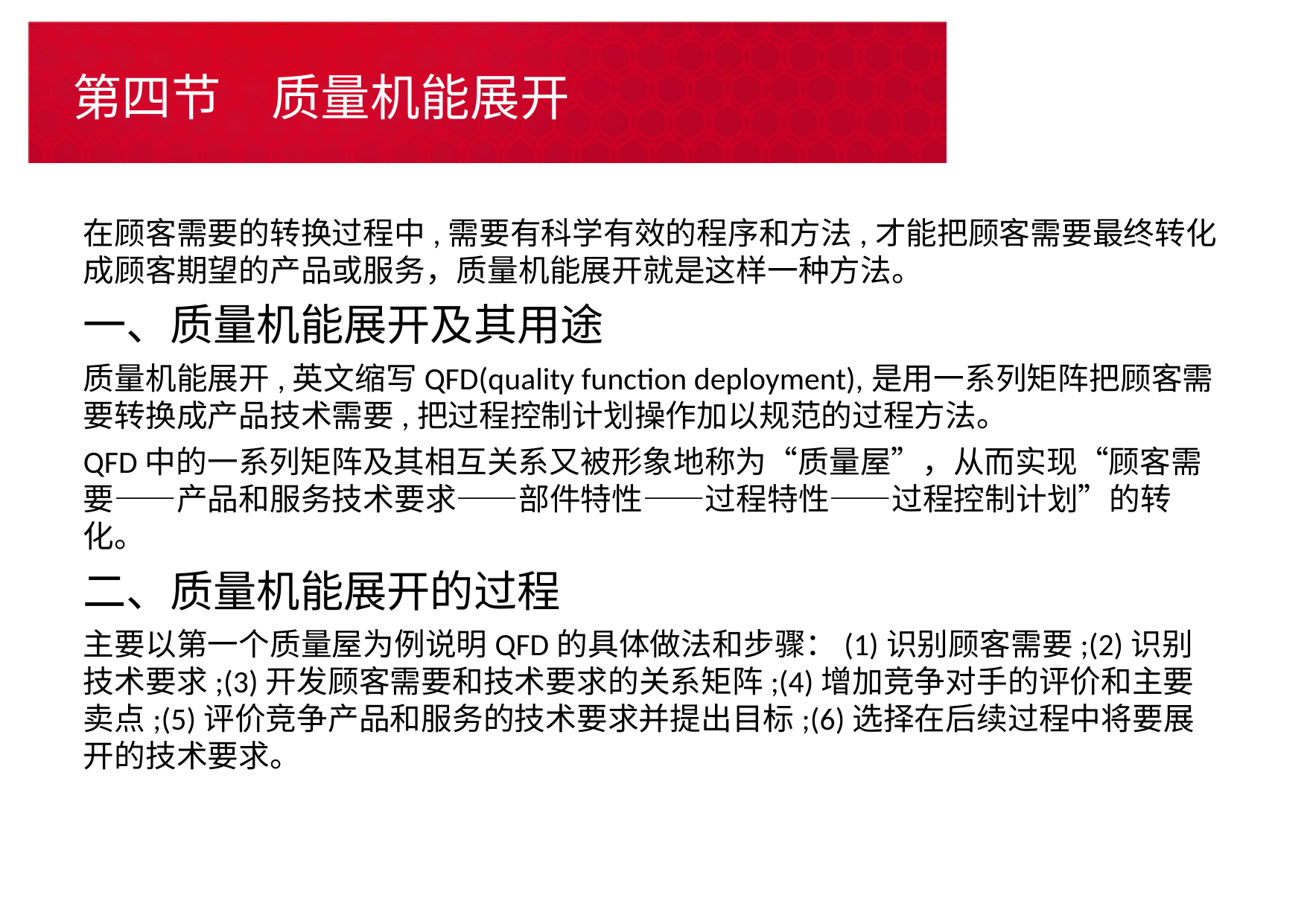

# 第四节　质量机能展开
在顾客需要的转换过程中,需要有科学有效的程序和方法,才能把顾客需要最终转化成顾客期望的产品或服务，质量机能展开就是这样一种方法。
一、质量机能展开及其用途
质量机能展开,英文缩写QFD(quality function deployment),是用一系列矩阵把顾客需要转换成产品技术需要,把过程控制计划操作加以规范的过程方法。
QFD中的一系列矩阵及其相互关系又被形象地称为“质量屋”，从而实现“顾客需要——产品和服务技术要求——部件特性——过程特性——过程控制计划”的转化。
二、质量机能展开的过程
主要以第一个质量屋为例说明QFD的具体做法和步骤：(1)识别顾客需要;(2)识别技术要求;(3)开发顾客需要和技术要求的关系矩阵;(4)增加竞争对手的评价和主要卖点;(5)评价竞争产品和服务的技术要求并提出目标;(6)选择在后续过程中将要展开的技术要求。